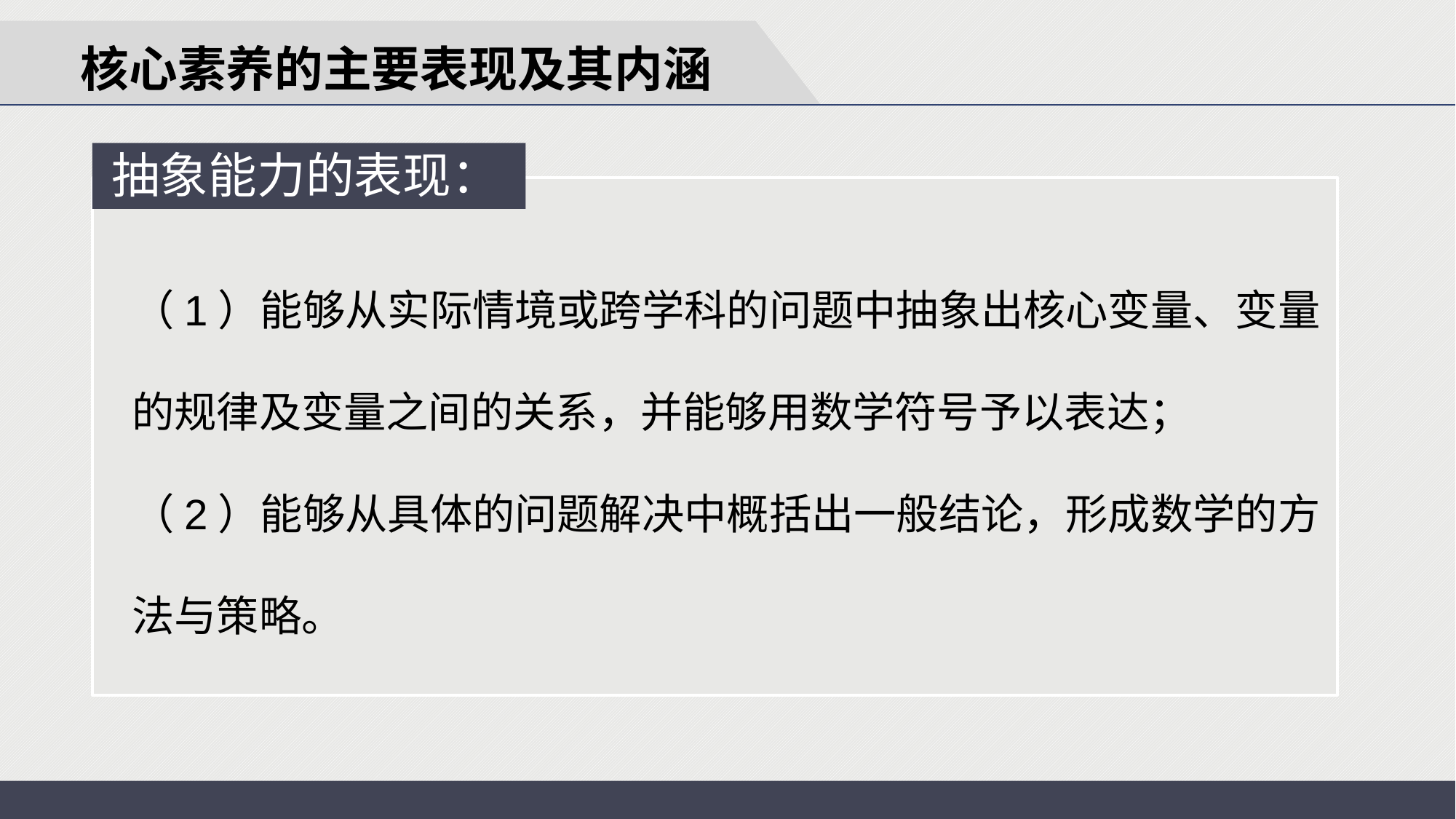

核心素养的主要表现及其内涵
抽象能力的表现：

（1）能够从实际情境或跨学科的问题中抽象出核心变量、变量的规律及变量之间的关系，并能够用数学符号予以表达；
（2）能够从具体的问题解决中概括出一般结论，形成数学的方法与策略。